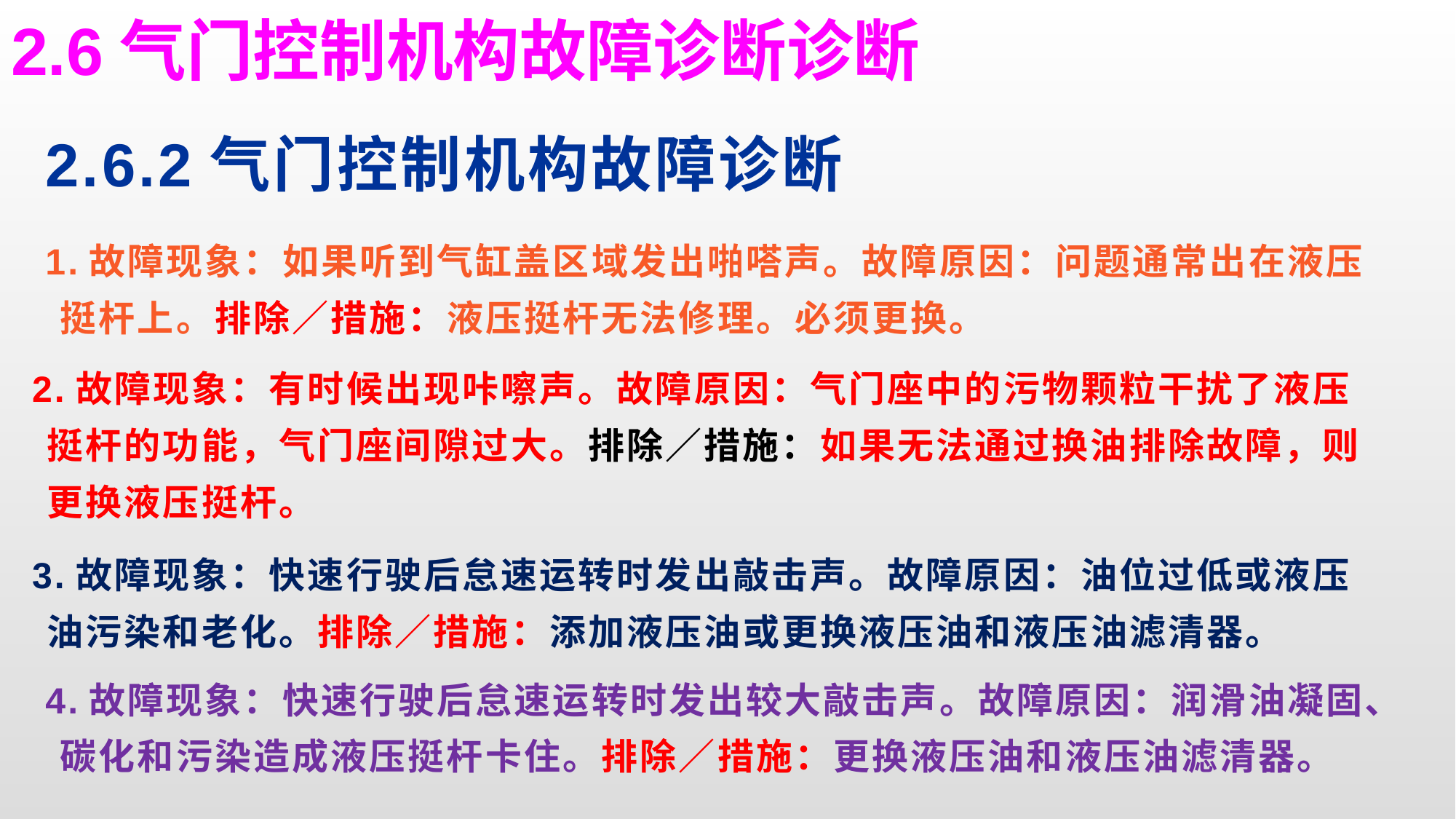

2.6气门控制机构故障诊断诊断
# 2.6.2气门控制机构故障诊断
 1.故障现象：如果听到气缸盖区域发出啪嗒声。故障原因：问题通常出在液压挺杆上。排除／措施：液压挺杆无法修理。必须更换。

 2.故障现象：有时候出现咔嚓声。故障原因：气门座中的污物颗粒干扰了液压挺杆的功能，气门座间隙过大。排除／措施：如果无法通过换油排除故障，则更换液压挺杆。

 3.故障现象：快速行驶后怠速运转时发出敲击声。故障原因：油位过低或液压油污染和老化。排除／措施：添加液压油或更换液压油和液压油滤清器。

 4.故障现象：快速行驶后怠速运转时发出较大敲击声。故障原因：润滑油凝固、碳化和污染造成液压挺杆卡住。排除／措施：更换液压油和液压油滤清器。